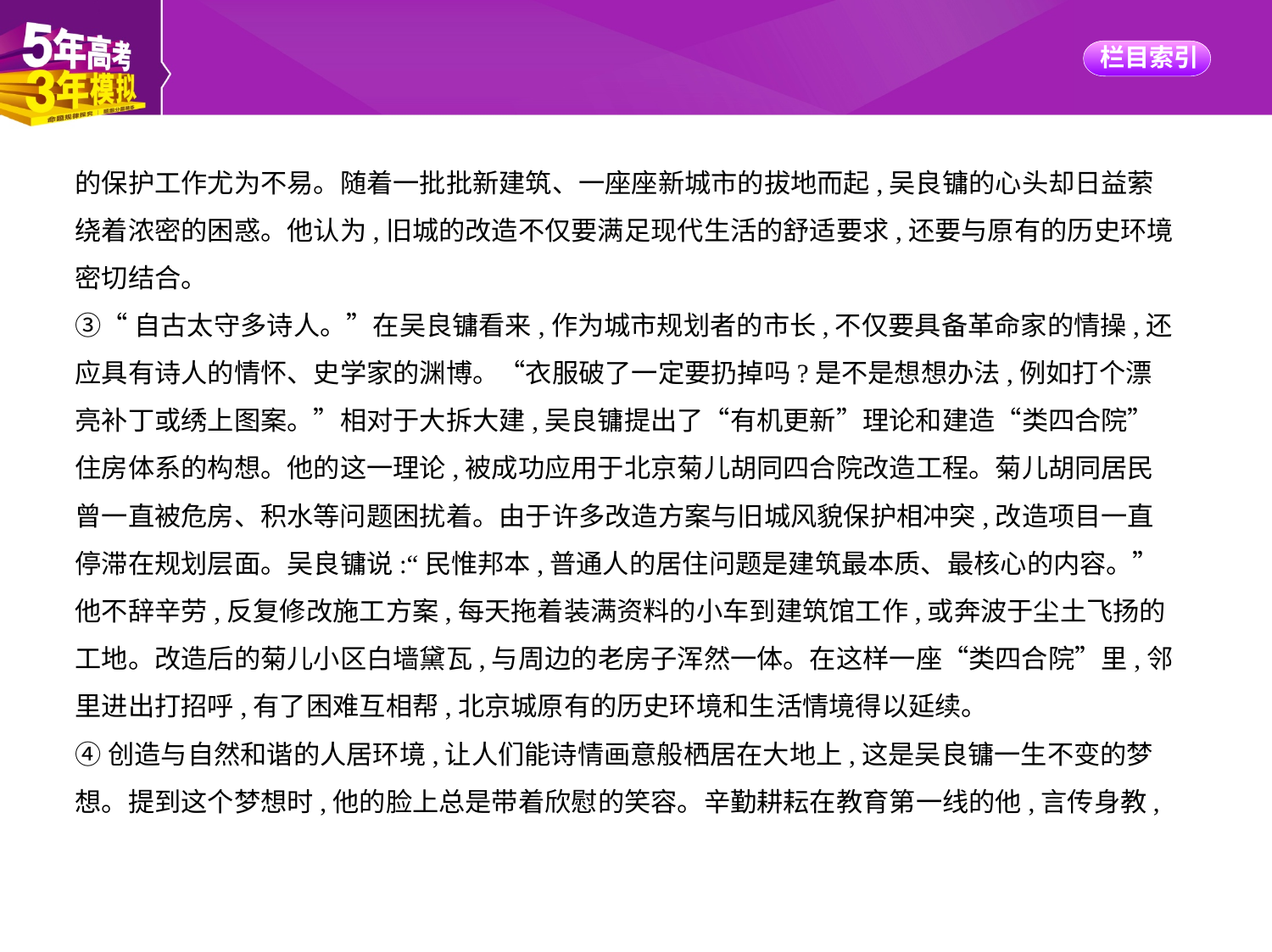

的保护工作尤为不易。随着一批批新建筑、一座座新城市的拔地而起,吴良镛的心头却日益萦
绕着浓密的困惑。他认为,旧城的改造不仅要满足现代生活的舒适要求,还要与原有的历史环境
密切结合。
③“自古太守多诗人。”在吴良镛看来,作为城市规划者的市长,不仅要具备革命家的情操,还
应具有诗人的情怀、史学家的渊博。“衣服破了一定要扔掉吗?是不是想想办法,例如打个漂
亮补丁或绣上图案。”相对于大拆大建,吴良镛提出了“有机更新”理论和建造“类四合院”
住房体系的构想。他的这一理论,被成功应用于北京菊儿胡同四合院改造工程。菊儿胡同居民
曾一直被危房、积水等问题困扰着。由于许多改造方案与旧城风貌保护相冲突,改造项目一直
停滞在规划层面。吴良镛说:“民惟邦本,普通人的居住问题是建筑最本质、最核心的内容。”
他不辞辛劳,反复修改施工方案,每天拖着装满资料的小车到建筑馆工作,或奔波于尘土飞扬的
工地。改造后的菊儿小区白墙黛瓦,与周边的老房子浑然一体。在这样一座“类四合院”里,邻
里进出打招呼,有了困难互相帮,北京城原有的历史环境和生活情境得以延续。
④创造与自然和谐的人居环境,让人们能诗情画意般栖居在大地上,这是吴良镛一生不变的梦
想。提到这个梦想时,他的脸上总是带着欣慰的笑容。辛勤耕耘在教育第一线的他,言传身教,